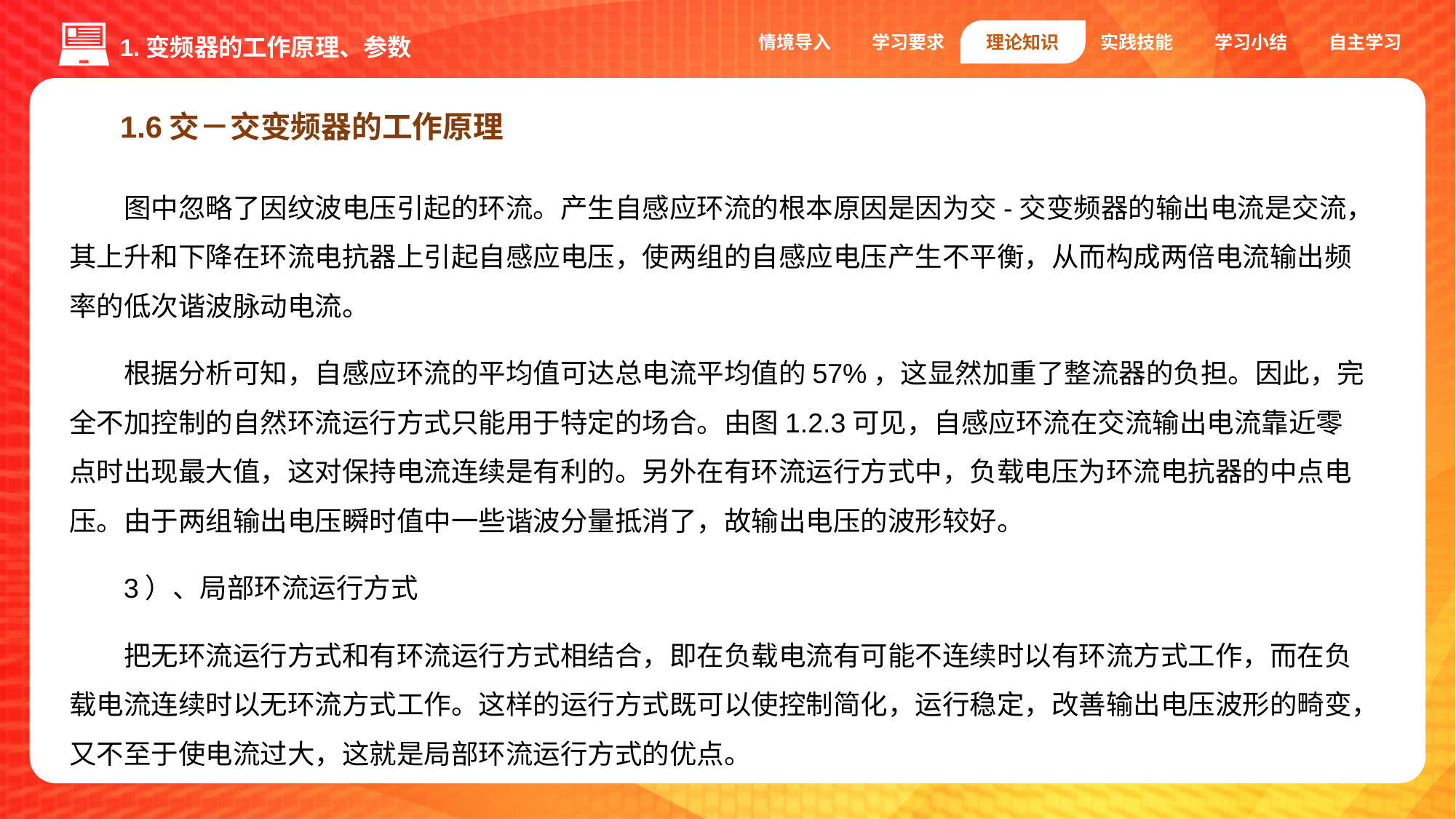

情境导入
学习要求
理论知识
实践技能
学习小结
自主学习

1.变频器的工作原理、参数
1.6交－交变频器的工作原理
图中忽略了因纹波电压引起的环流。产生自感应环流的根本原因是因为交-交变频器的输出电流是交流，其上升和下降在环流电抗器上引起自感应电压，使两组的自感应电压产生不平衡，从而构成两倍电流输出频率的低次谐波脉动电流。
根据分析可知，自感应环流的平均值可达总电流平均值的57%，这显然加重了整流器的负担。因此，完全不加控制的自然环流运行方式只能用于特定的场合。由图1.2.3可见，自感应环流在交流输出电流靠近零点时出现最大值，这对保持电流连续是有利的。另外在有环流运行方式中，负载电压为环流电抗器的中点电压。由于两组输出电压瞬时值中一些谐波分量抵消了，故输出电压的波形较好。
3）、局部环流运行方式
把无环流运行方式和有环流运行方式相结合，即在负载电流有可能不连续时以有环流方式工作，而在负载电流连续时以无环流方式工作。这样的运行方式既可以使控制简化，运行稳定，改善输出电压波形的畸变，又不至于使电流过大，这就是局部环流运行方式的优点。